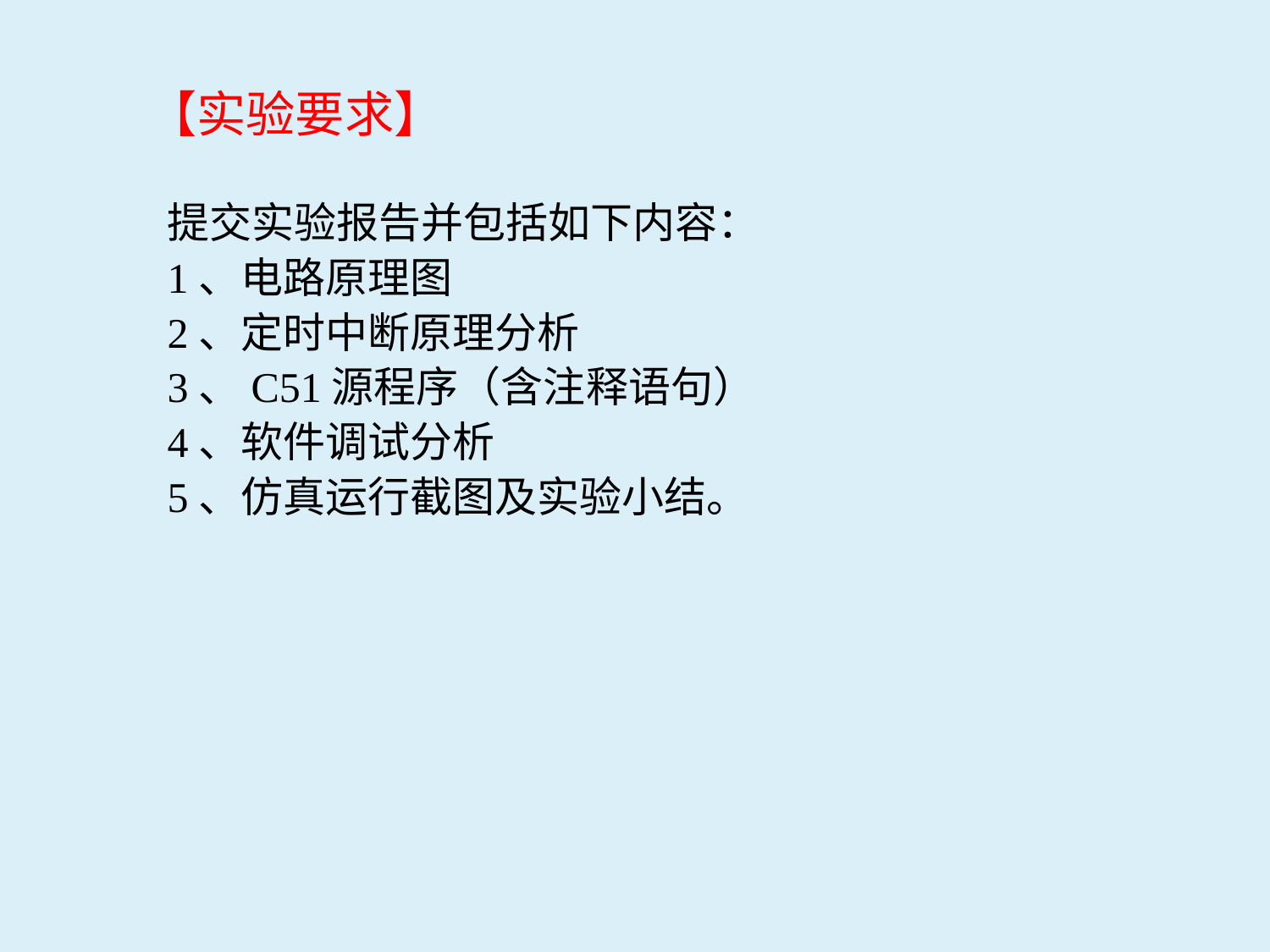

【实验要求】
提交实验报告并包括如下内容：
1、电路原理图
2、定时中断原理分析
3、C51源程序（含注释语句）
4、软件调试分析
5、仿真运行截图及实验小结。